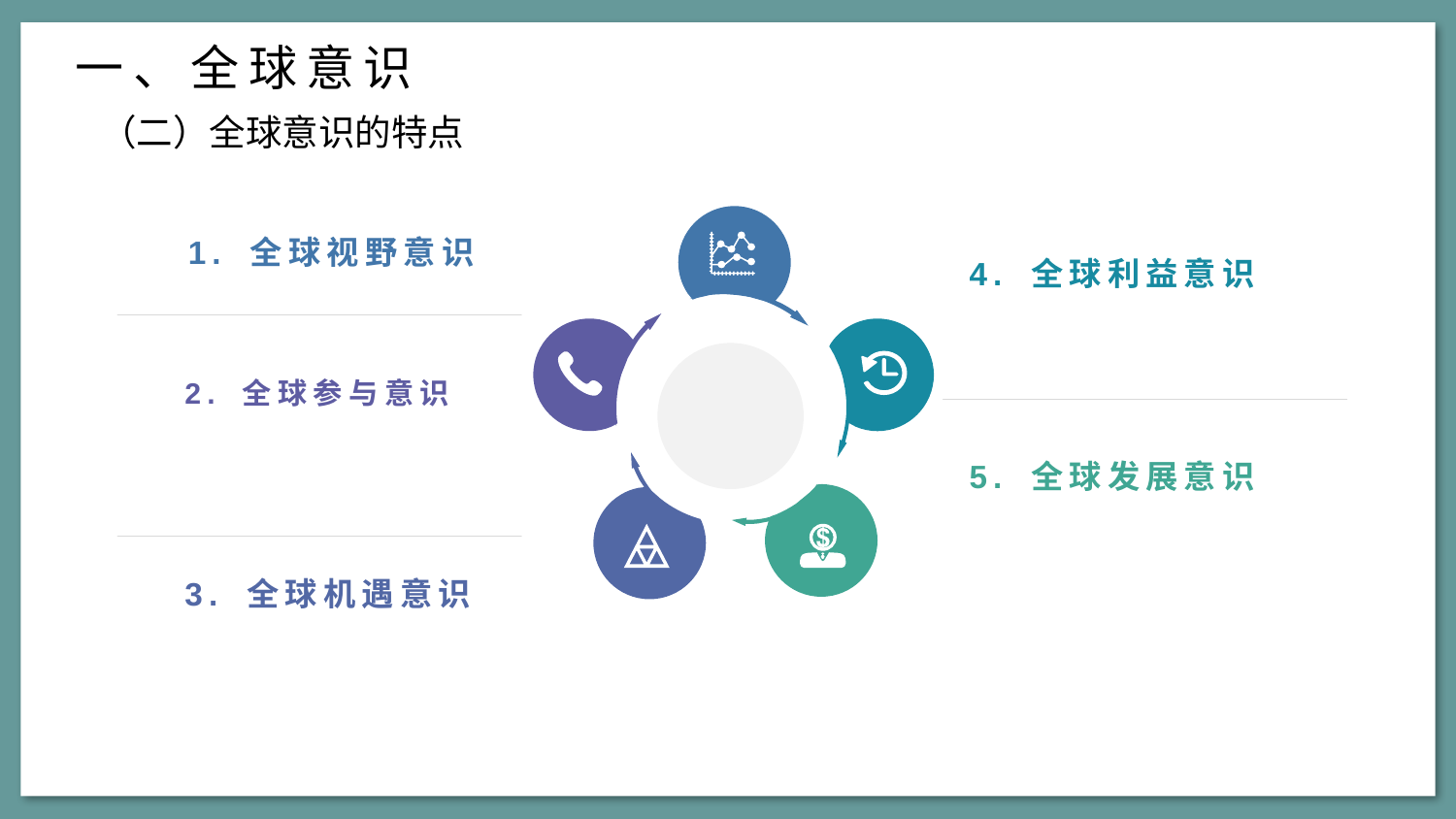

一、全球意识
（二）全球意识的特点

1. 全球视野意识

4. 全球利益意识

2. 全球参与意识
5. 全球发展意识

3. 全球机遇意识